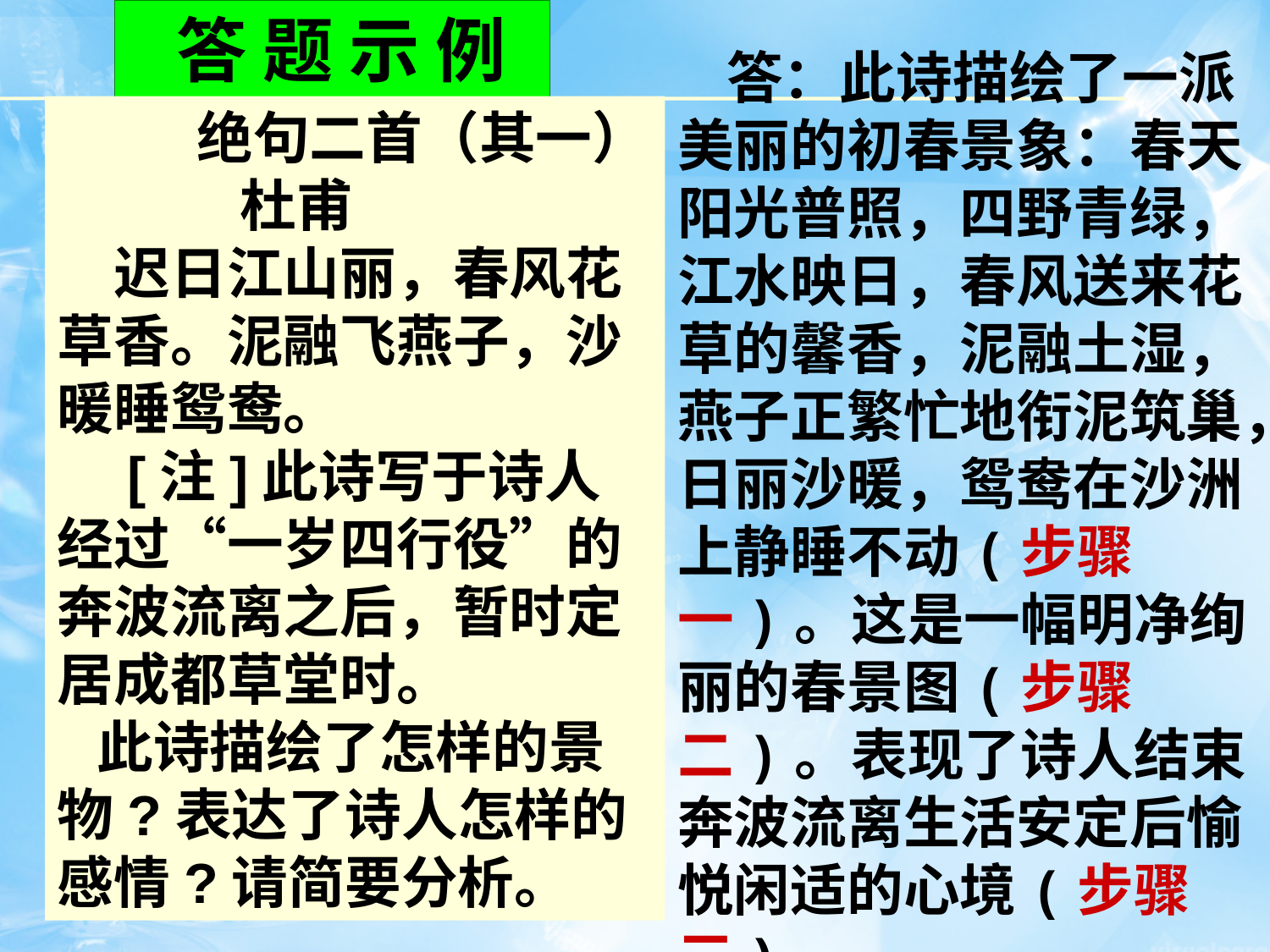

答 题 示 例
　答：此诗描绘了一派美丽的初春景象：春天阳光普照，四野青绿，江水映日，春风送来花草的馨香，泥融土湿，燕子正繁忙地衔泥筑巢，日丽沙暖，鸳鸯在沙洲上静睡不动(步骤一)。这是一幅明净绚丽的春景图(步骤二)。表现了诗人结束奔波流离生活安定后愉悦闲适的心境(步骤三)。
 　　绝句二首（其一）
　　　 杜甫
　迟日江山丽，春风花草香。泥融飞燕子，沙暖睡鸳鸯。
　[注]此诗写于诗人经过“一岁四行役”的奔波流离之后，暂时定居成都草堂时。
  此诗描绘了怎样的景物?表达了诗人怎样的感情?请简要分析。